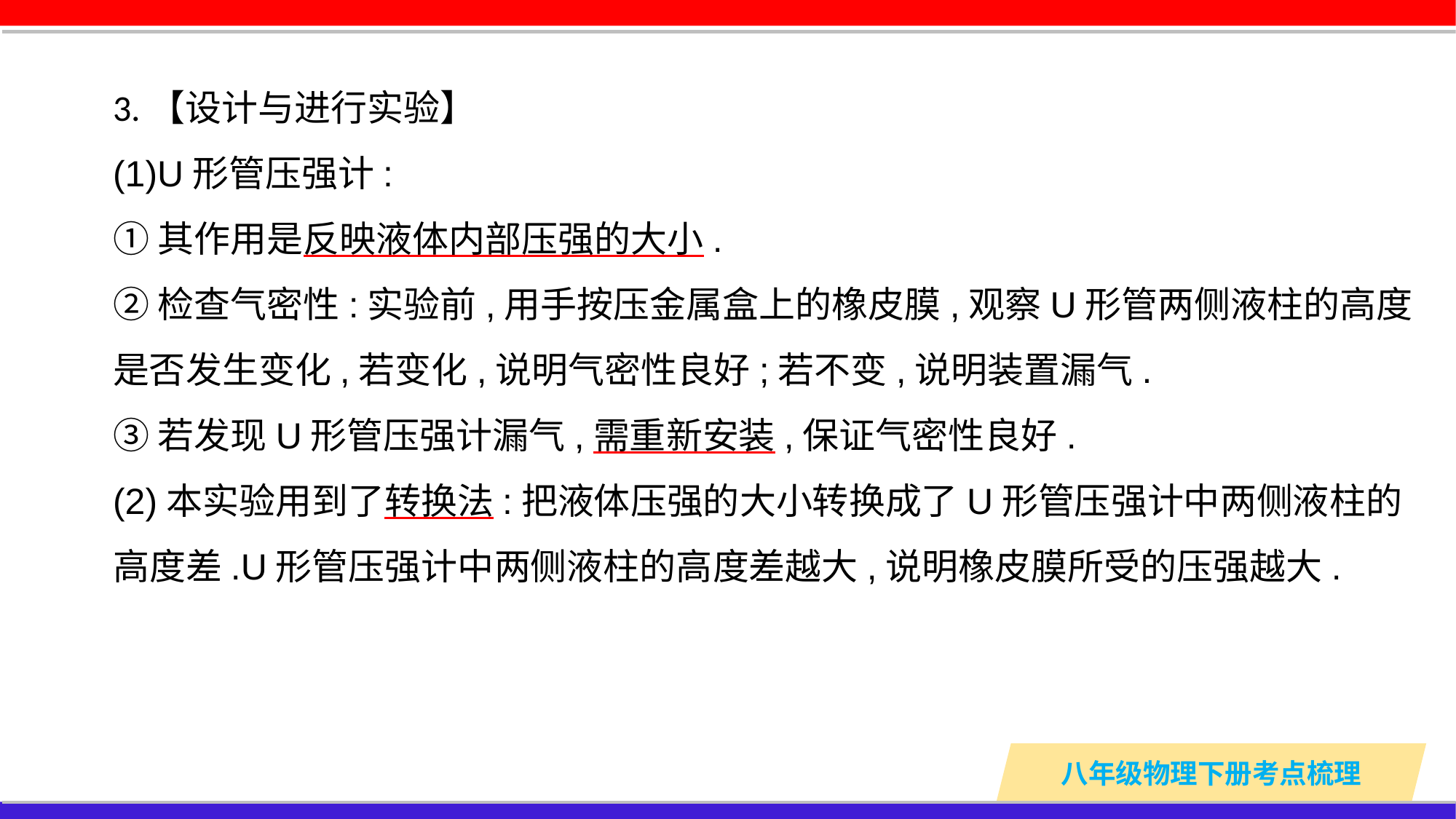

3.【设计与进行实验】
(1)U形管压强计:
①其作用是反映液体内部压强的大小.
②检查气密性:实验前,用手按压金属盒上的橡皮膜,观察U形管两侧液柱的高度是否发生变化,若变化,说明气密性良好;若不变,说明装置漏气.
③若发现U形管压强计漏气,需重新安装,保证气密性良好.
(2)本实验用到了转换法:把液体压强的大小转换成了U形管压强计中两侧液柱的高度差.U形管压强计中两侧液柱的高度差越大,说明橡皮膜所受的压强越大.